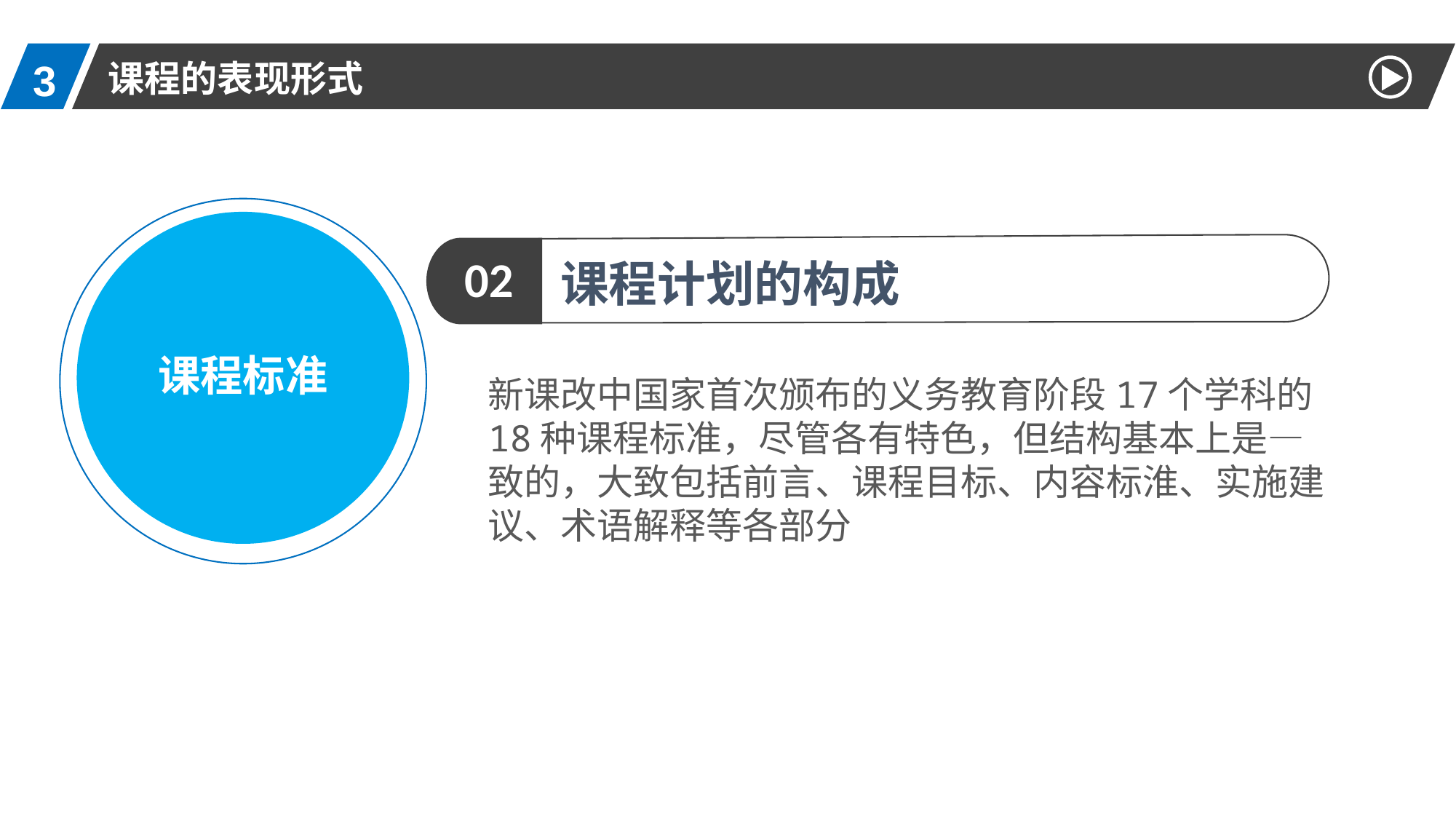

3
课程的表现形式

课程标准

02
课程计划的构成
新课改中国家首次颁布的义务教育阶段17个学科的18种课程标准，尽管各有特色，但结构基本上是—致的，大致包括前言、课程目标、内容标淮、实施建议、术语解释等各部分